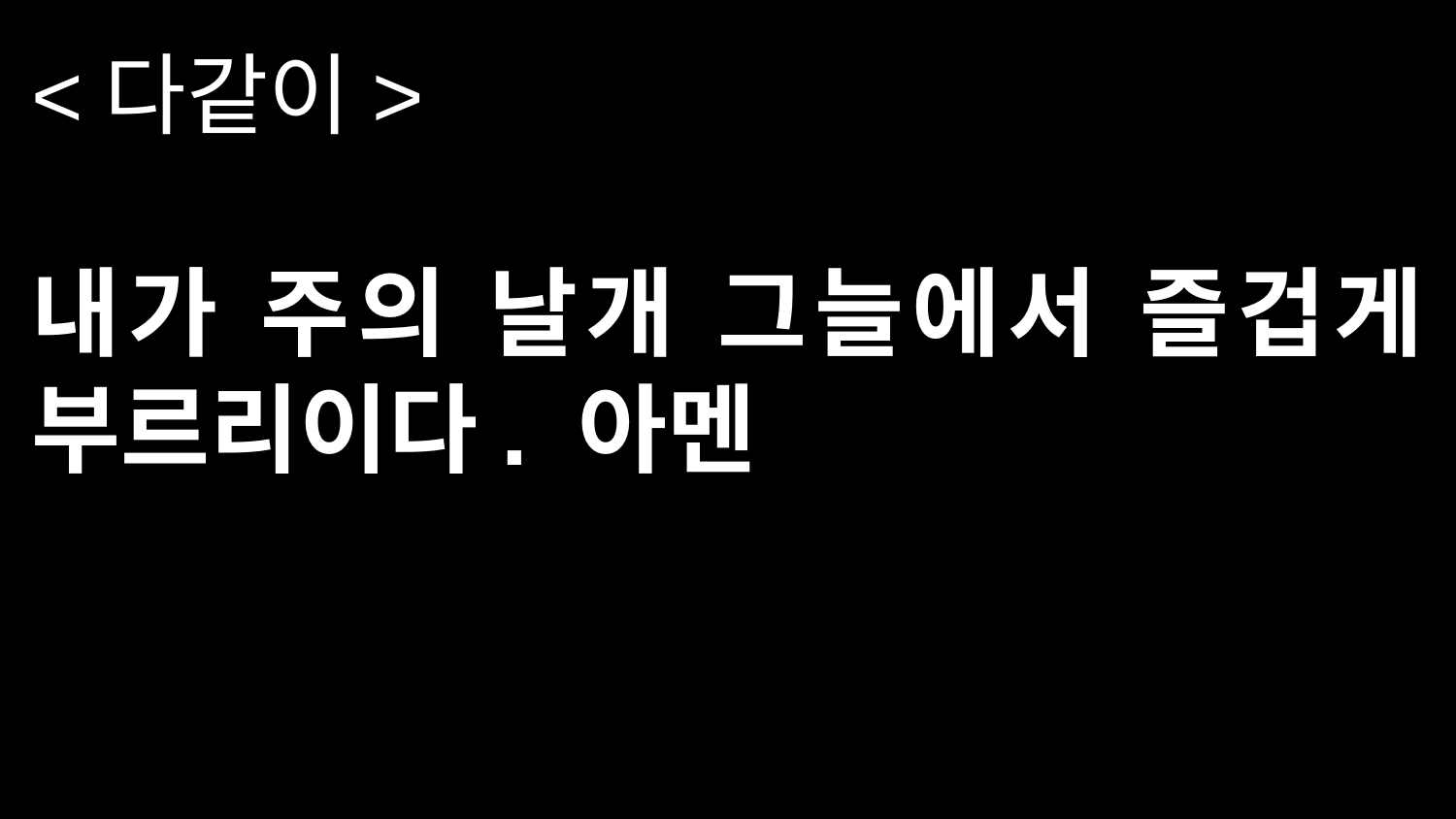

<다같이>

내가 주의 날개 그늘에서 즐겁게 부르리이다. 아멘